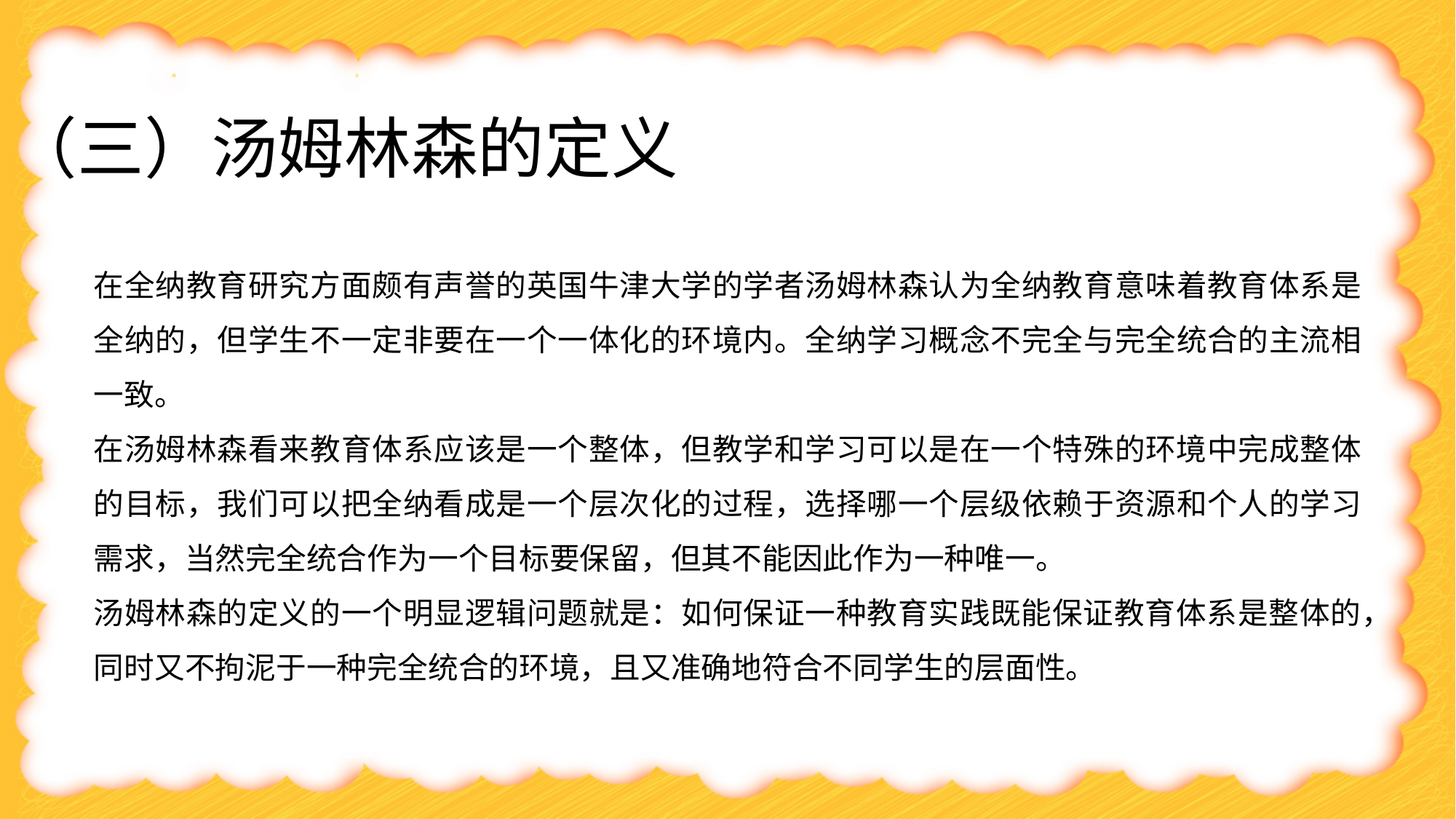

# （三）汤姆林森的定义
在全纳教育研究方面颇有声誉的英国牛津大学的学者汤姆林森认为全纳教育意味着教育体系是全纳的，但学生不一定非要在一个一体化的环境内。全纳学习概念不完全与完全统合的主流相一致。
在汤姆林森看来教育体系应该是一个整体，但教学和学习可以是在一个特殊的环境中完成整体的目标，我们可以把全纳看成是一个层次化的过程，选择哪一个层级依赖于资源和个人的学习需求，当然完全统合作为一个目标要保留，但其不能因此作为一种唯一。
汤姆林森的定义的一个明显逻辑问题就是：如何保证一种教育实践既能保证教育体系是整体的，同时又不拘泥于一种完全统合的环境，且又准确地符合不同学生的层面性。